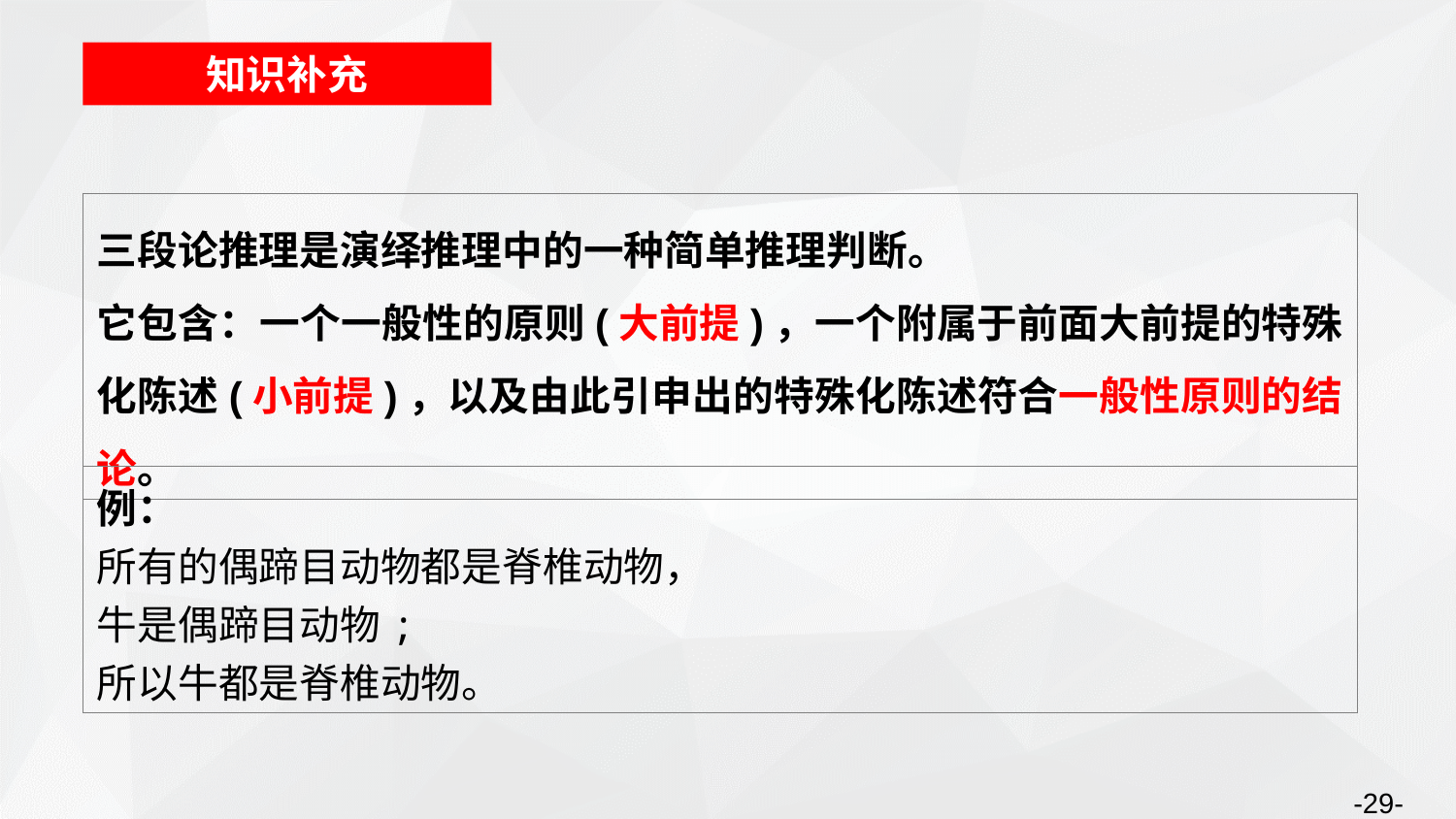

知识补充
三段论推理是演绎推理中的一种简单推理判断。
它包含：一个一般性的原则(大前提)，一个附属于前面大前提的特殊化陈述(小前提)，以及由此引申出的特殊化陈述符合一般性原则的结论。
例：
所有的偶蹄目动物都是脊椎动物，
牛是偶蹄目动物;
所以牛都是脊椎动物。
-29-